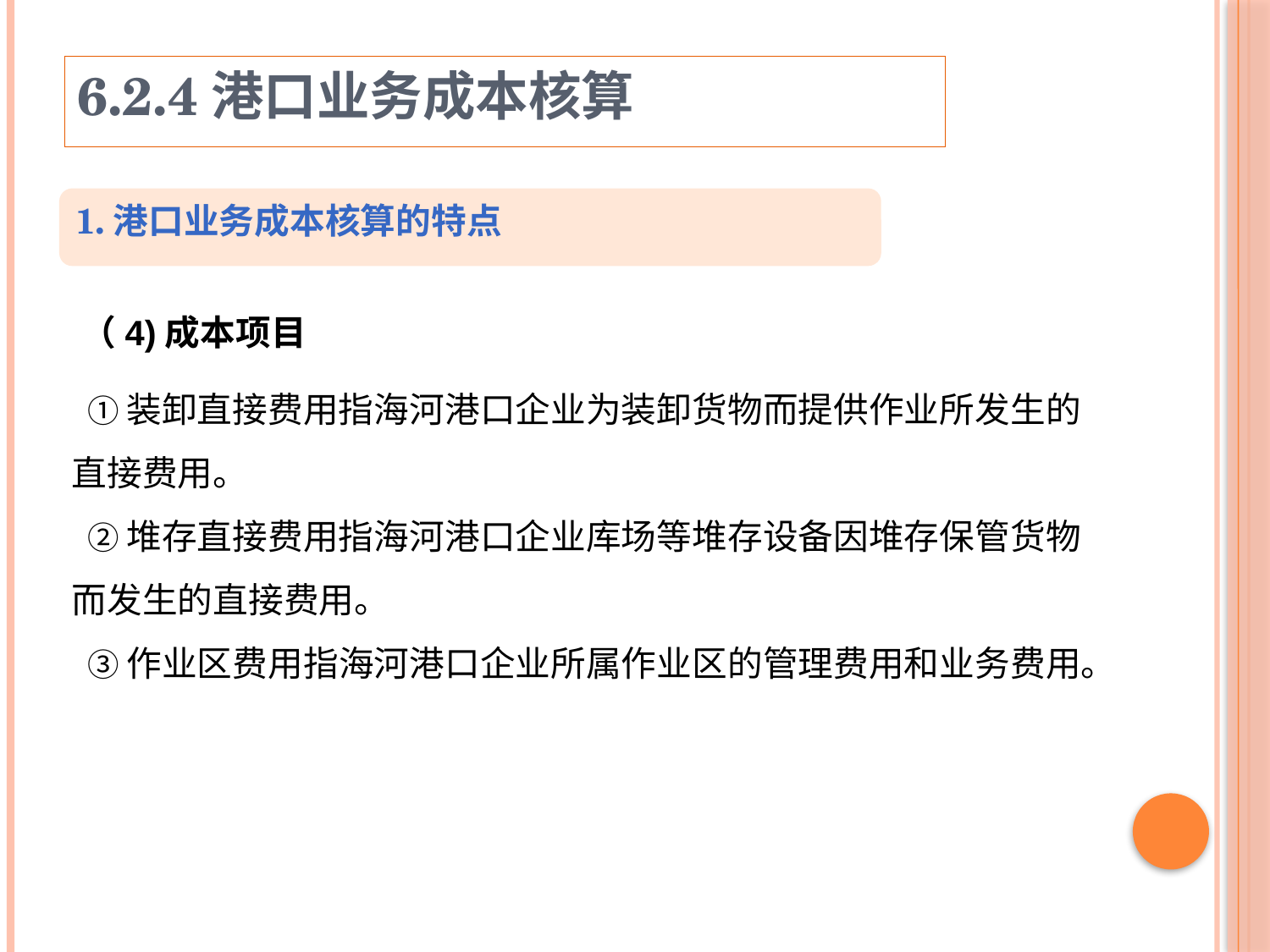

6.2.4港口业务成本核算
1.港口业务成本核算的特点
（4)成本项目
  ①装卸直接费用指海河港口企业为装卸货物而提供作业所发生的直接费用。
  ②堆存直接费用指海河港口企业库场等堆存设备因堆存保管货物而发生的直接费用。
  ③作业区费用指海河港口企业所属作业区的管理费用和业务费用。